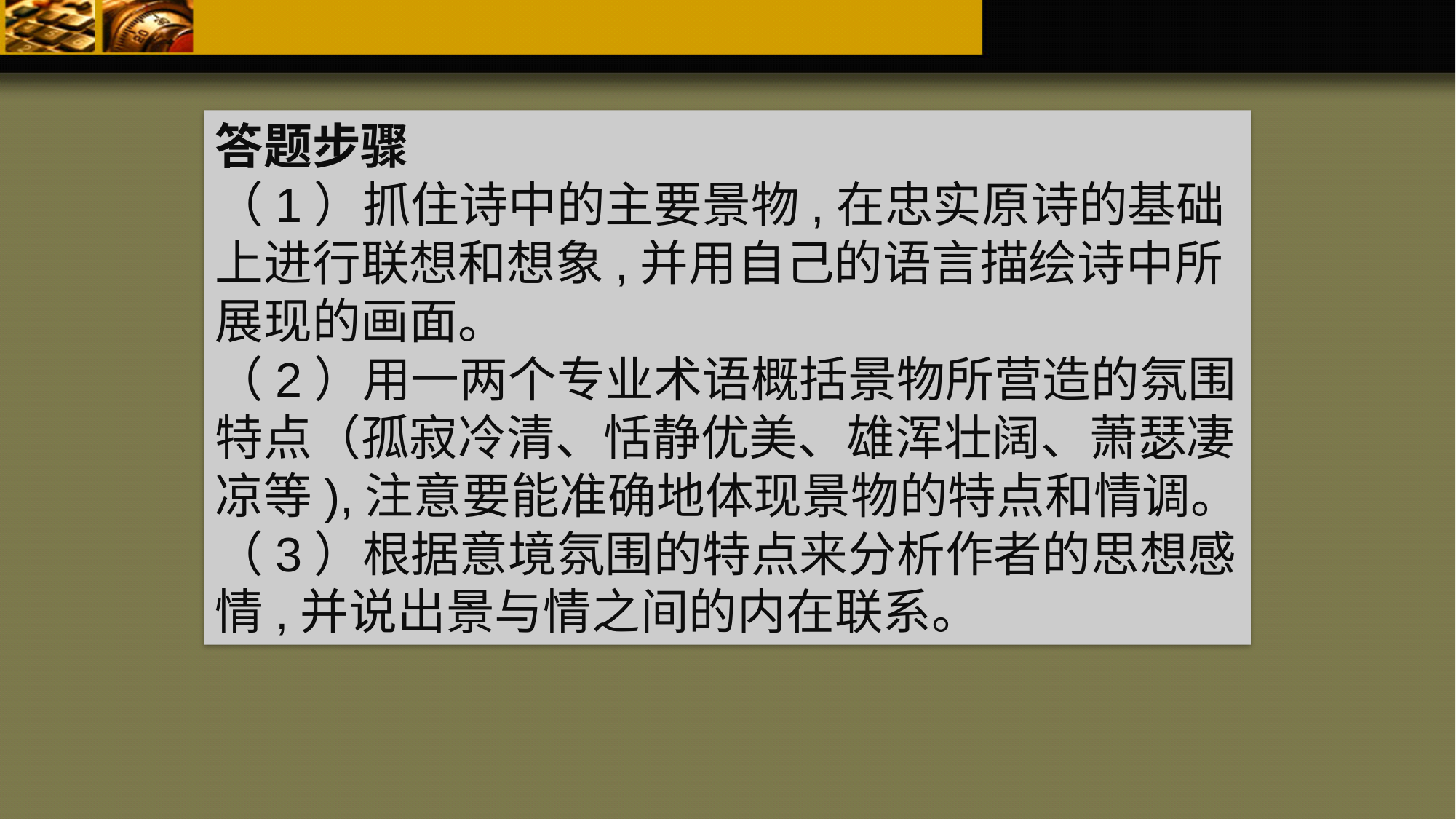

答题步骤
（1）抓住诗中的主要景物,在忠实原诗的基础上进行联想和想象,并用自己的语言描绘诗中所展现的画面。
（2）用一两个专业术语概括景物所营造的氛围特点（孤寂冷清、恬静优美、雄浑壮阔、萧瑟凄凉等),注意要能准确地体现景物的特点和情调。
（3）根据意境氛围的特点来分析作者的思想感情,并说出景与情之间的内在联系。